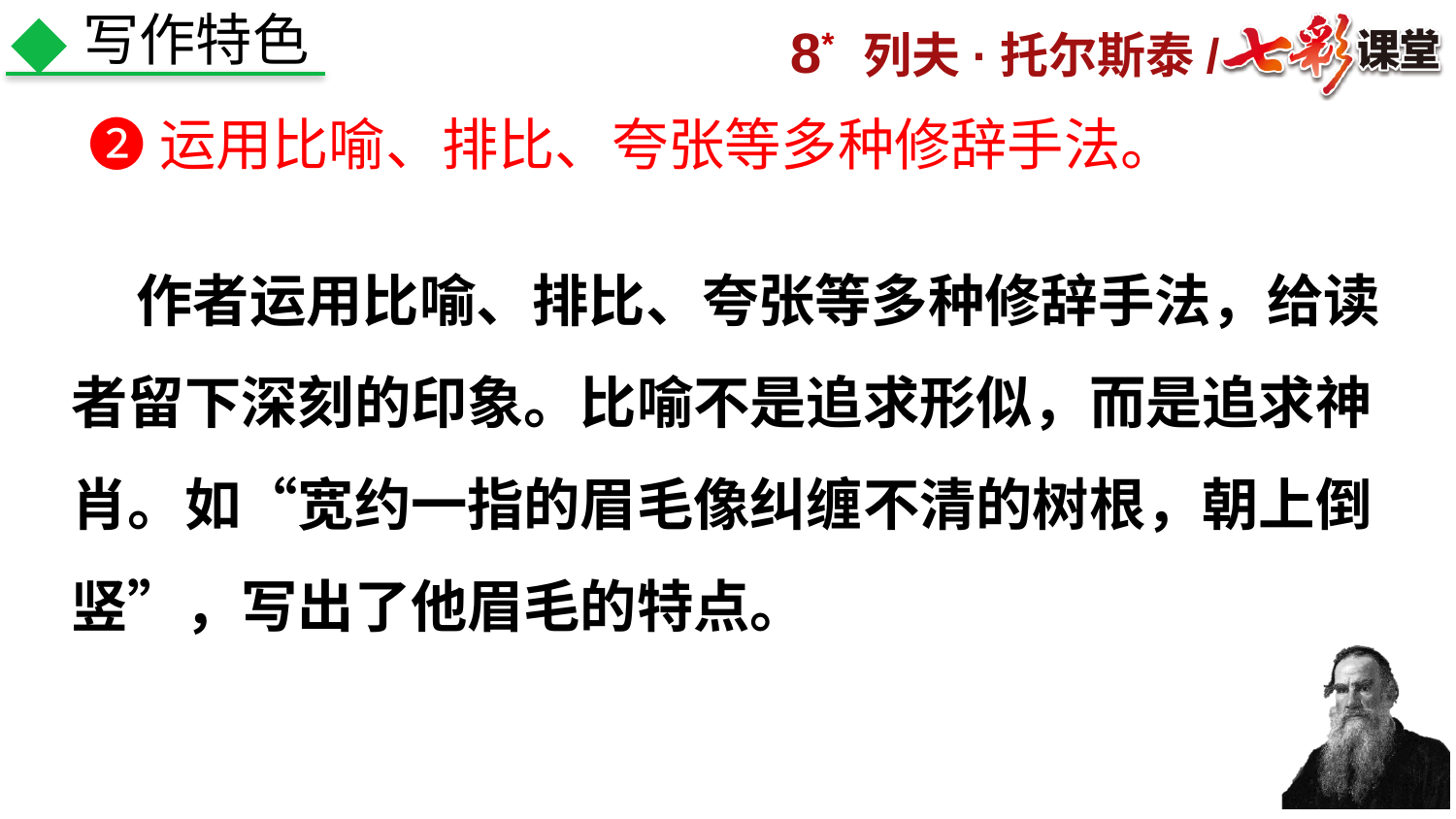

写作特色

❷运用比喻、排比、夸张等多种修辞手法。
    作者运用比喻、排比、夸张等多种修辞手法，给读者留下深刻的印象。比喻不是追求形似，而是追求神肖。如“宽约一指的眉毛像纠缠不清的树根，朝上倒竖”，写出了他眉毛的特点。